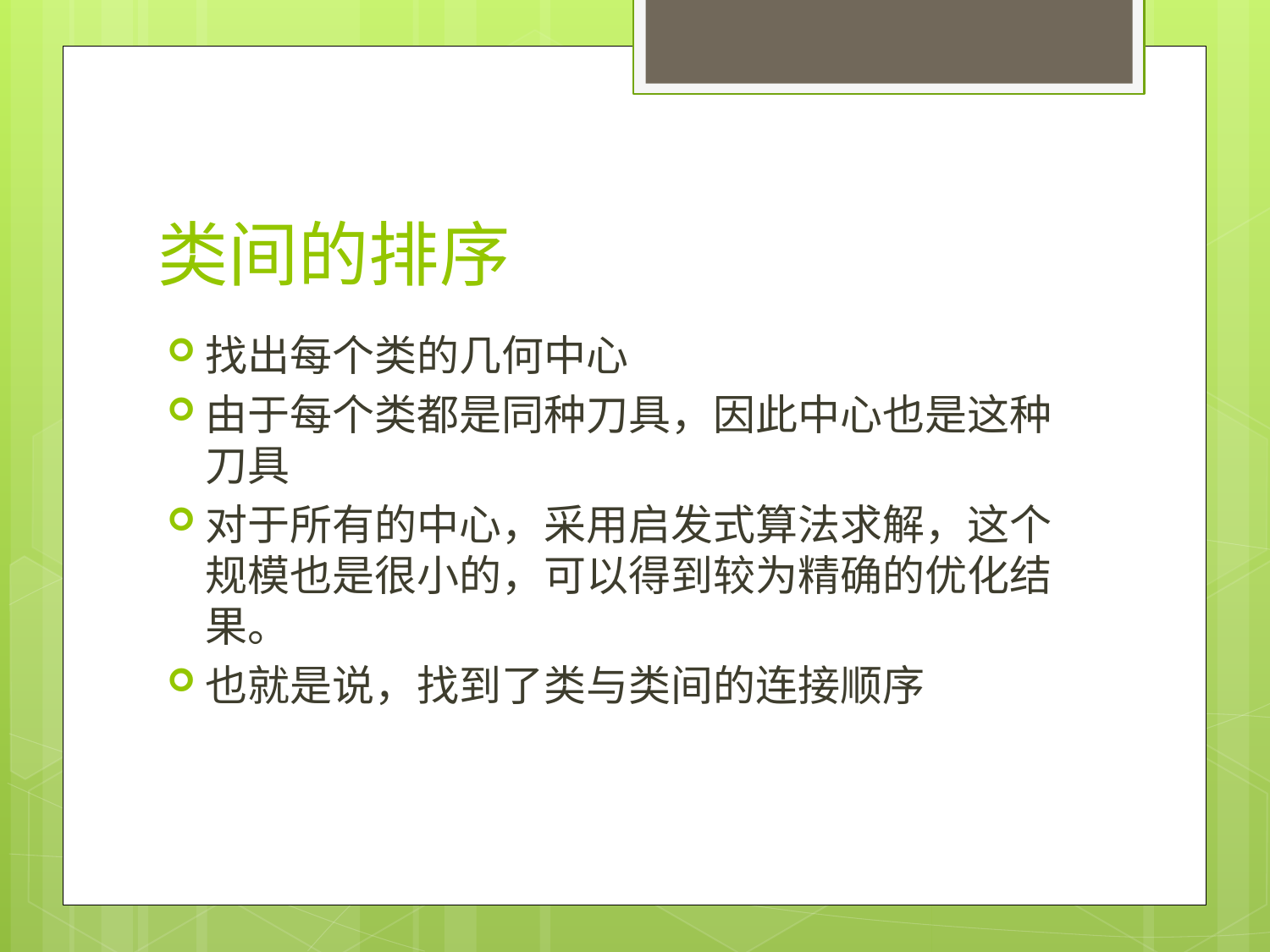

# 类间的排序
找出每个类的几何中心
由于每个类都是同种刀具，因此中心也是这种刀具
对于所有的中心，采用启发式算法求解，这个规模也是很小的，可以得到较为精确的优化结果。
也就是说，找到了类与类间的连接顺序